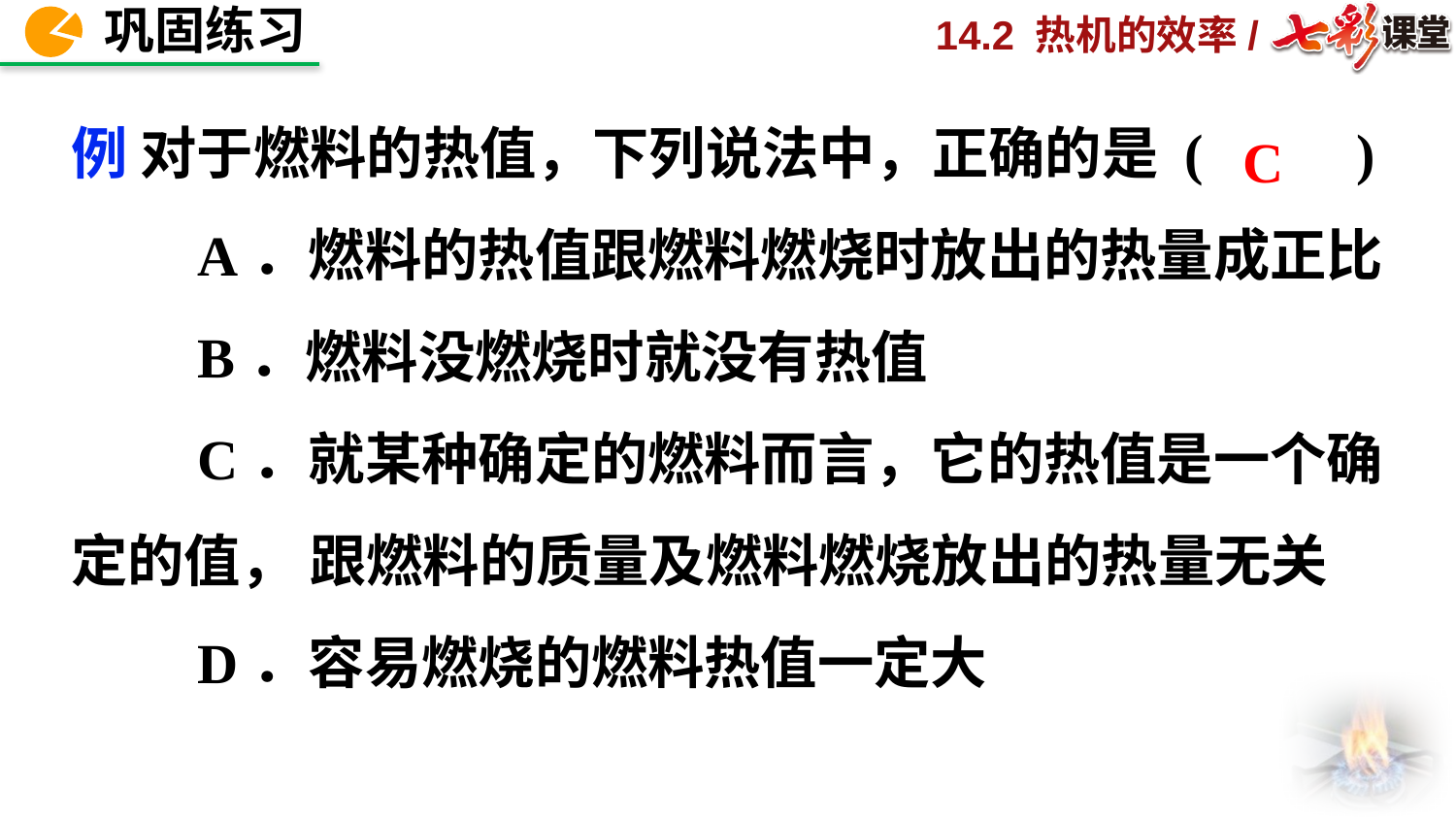

C
例 对于燃料的热值，下列说法中，正确的是 (　　 )
　　A．燃料的热值跟燃料燃烧时放出的热量成正比
　　B．燃料没燃烧时就没有热值
　　C．就某种确定的燃料而言，它的热值是一个确定的值， 跟燃料的质量及燃料燃烧放出的热量无关
　　D．容易燃烧的燃料热值一定大